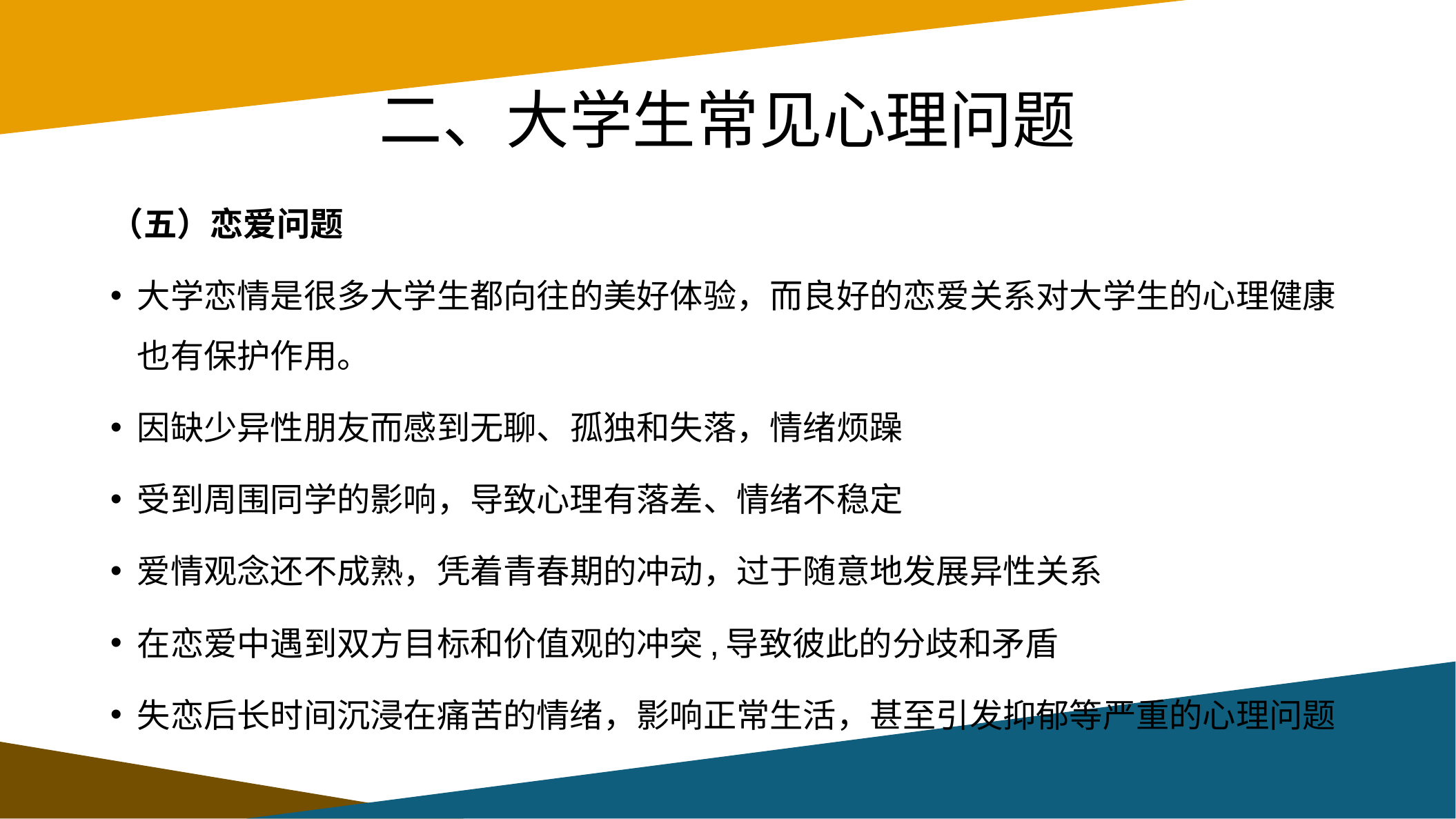

# 二、大学生常见心理问题
（五）恋爱问题
大学恋情是很多大学生都向往的美好体验，而良好的恋爱关系对大学生的心理健康也有保护作用。
因缺少异性朋友而感到无聊、孤独和失落，情绪烦躁
受到周围同学的影响，导致心理有落差、情绪不稳定
爱情观念还不成熟，凭着青春期的冲动，过于随意地发展异性关系
在恋爱中遇到双方目标和价值观的冲突,导致彼此的分歧和矛盾
失恋后长时间沉浸在痛苦的情绪，影响正常生活，甚至引发抑郁等严重的心理问题